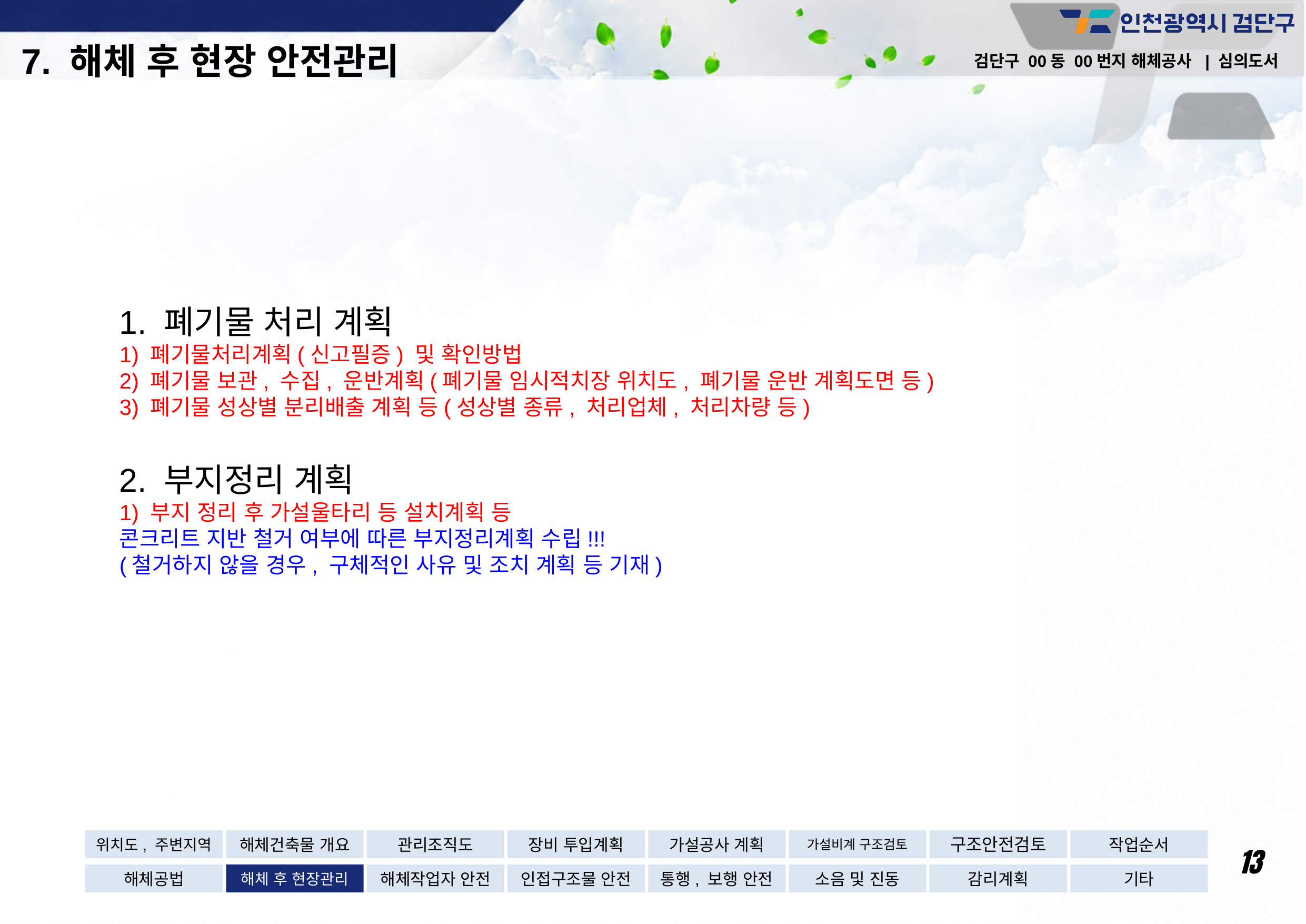

7. 해체 후 현장 안전관리
검단구 00동 00번지 해체공사  | 심의도서
# 1. 폐기물 처리 계획 1) 폐기물처리계획(신고필증) 및 확인방법 2) 폐기물 보관, 수집, 운반계획(폐기물 임시적치장 위치도, 폐기물 운반 계획도면 등) 3) 폐기물 성상별 분리배출 계획 등(성상별 종류, 처리업체, 처리차량 등) 2. 부지정리 계획 1) 부지 정리 후 가설울타리 등 설치계획 등 콘크리트 지반 철거 여부에 따른 부지정리계획 수립!!! (철거하지 않을 경우, 구체적인 사유 및 조치 계획 등 기재)
위치도, 주변지역
해체건축물 개요
관리조직도
장비 투입계획
가설공사 계획
가설비계 구조검토
구조안전검토
작업순서
13
해체공법
해체 후 현장관리
해체작업자 안전
인접구조물 안전
통행, 보행 안전
소음 및 진동
감리계획
기타